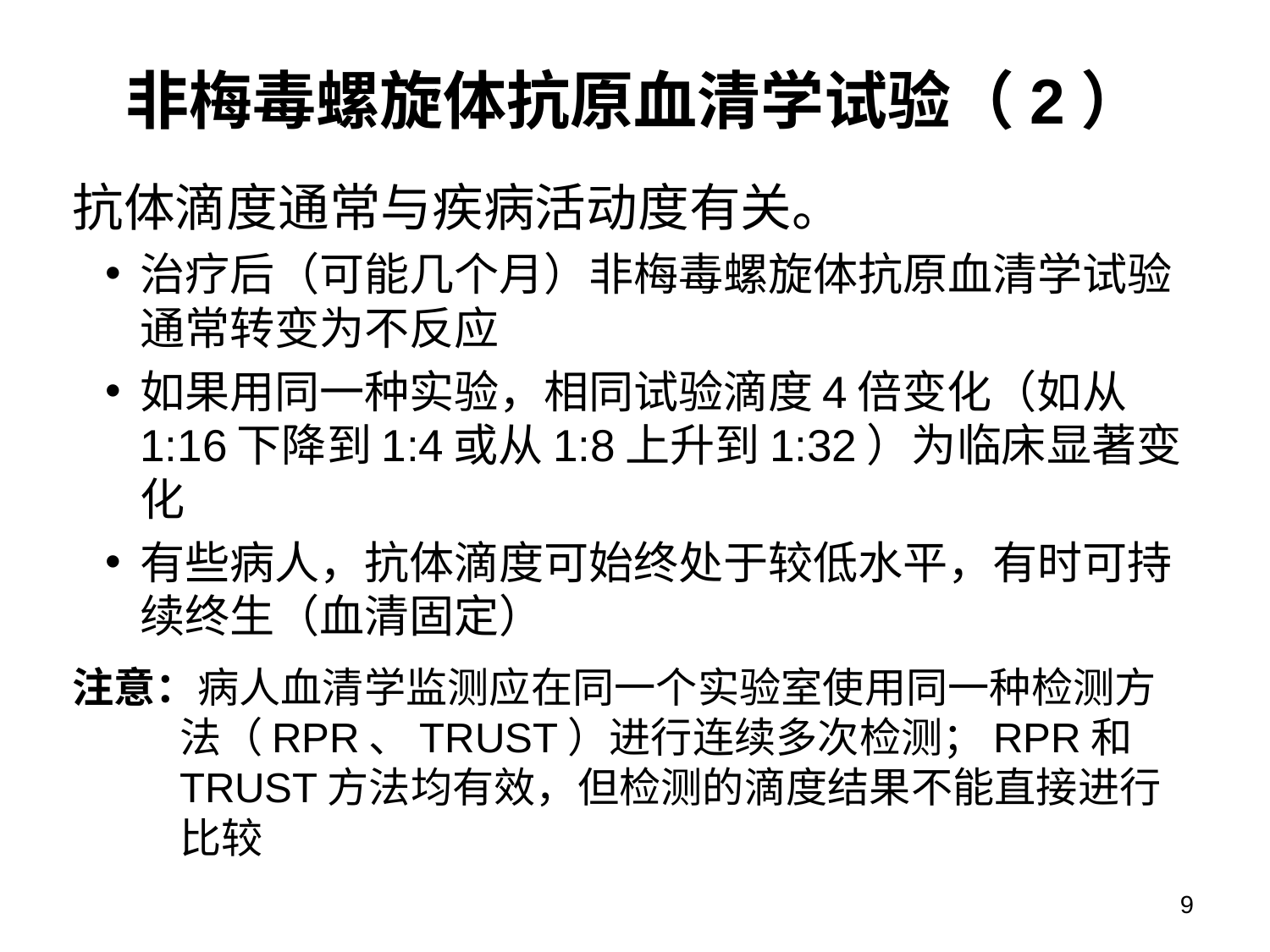

# 非梅毒螺旋体抗原血清学试验（2）
抗体滴度通常与疾病活动度有关。
治疗后（可能几个月）非梅毒螺旋体抗原血清学试验通常转变为不反应
如果用同一种实验，相同试验滴度4倍变化（如从1:16下降到1:4或从1:8上升到1:32）为临床显著变化
有些病人，抗体滴度可始终处于较低水平，有时可持续终生（血清固定）
注意：病人血清学监测应在同一个实验室使用同一种检测方法（RPR、TRUST）进行连续多次检测；RPR和TRUST方法均有效，但检测的滴度结果不能直接进行比较
9